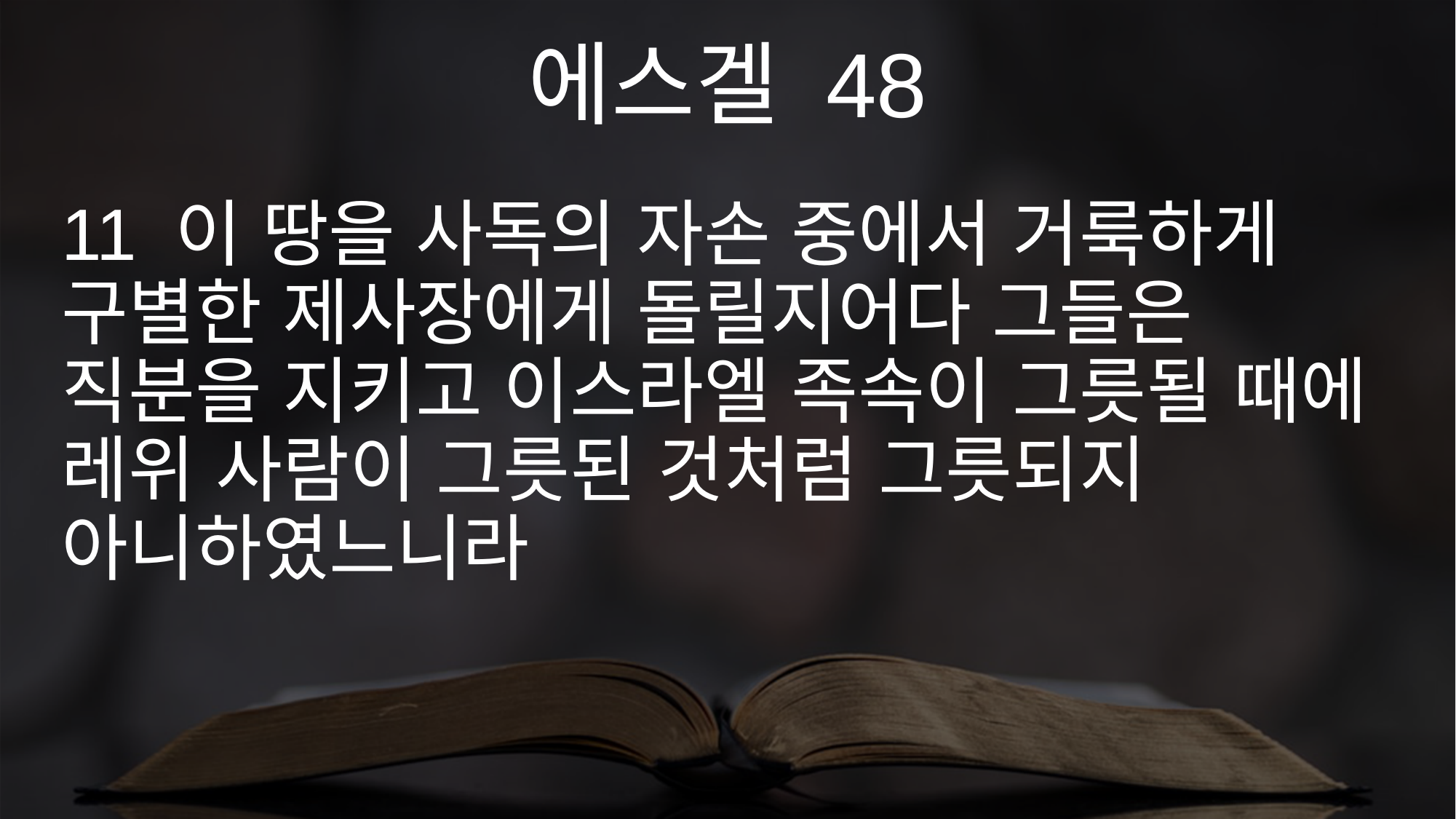

에스겔 48
11 이 땅을 사독의 자손 중에서 거룩하게 구별한 제사장에게 돌릴지어다 그들은 직분을 지키고 이스라엘 족속이 그릇될 때에 레위 사람이 그릇된 것처럼 그릇되지 아니하였느니라